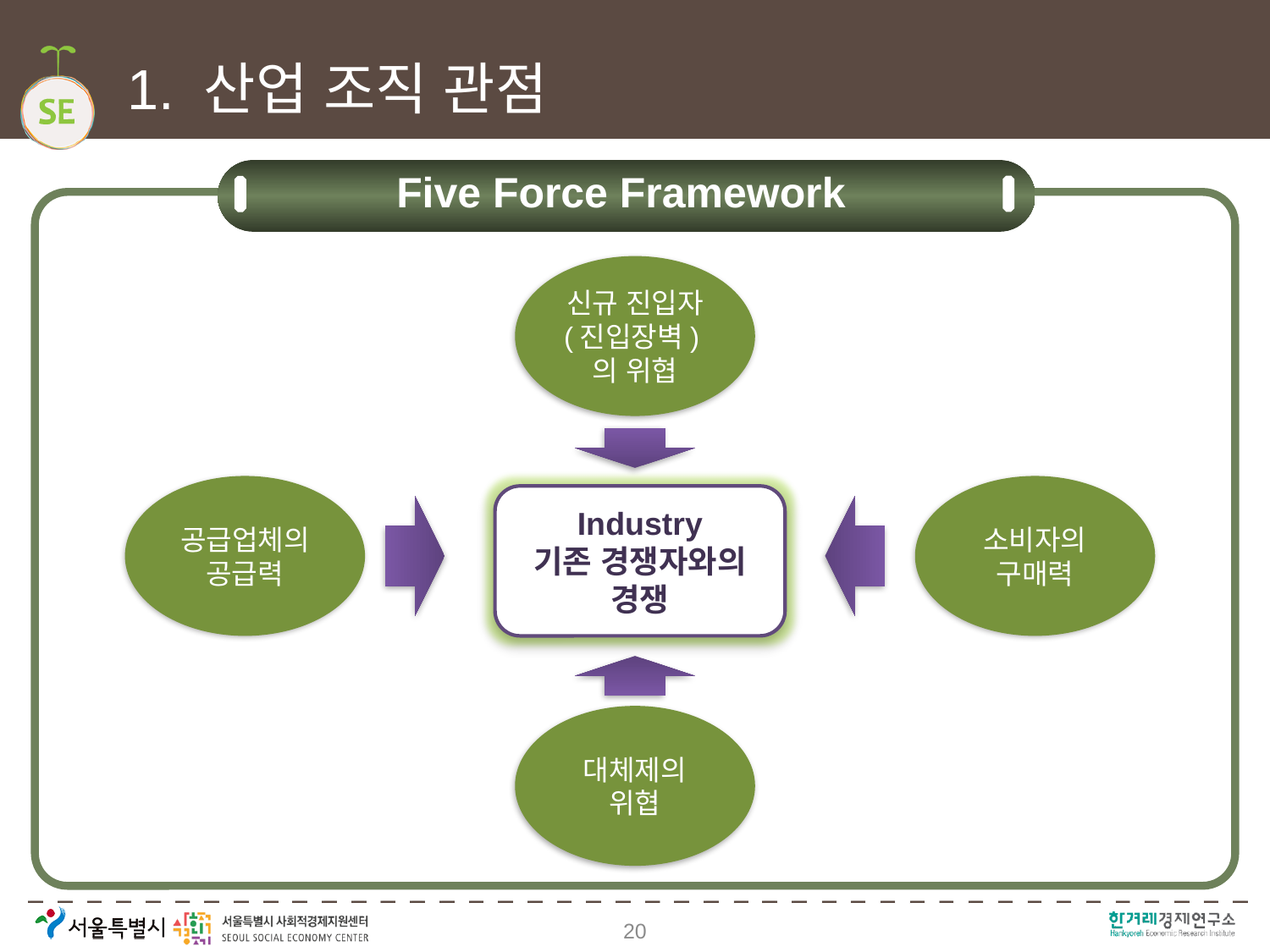

# 1. 산업 조직 관점
Five Force Framework

신규 진입자
(진입장벽)의 위협

공급업체의 공급력
소비자의 구매력
Industry
기존 경쟁자와의 경쟁

대체제의 위협
20